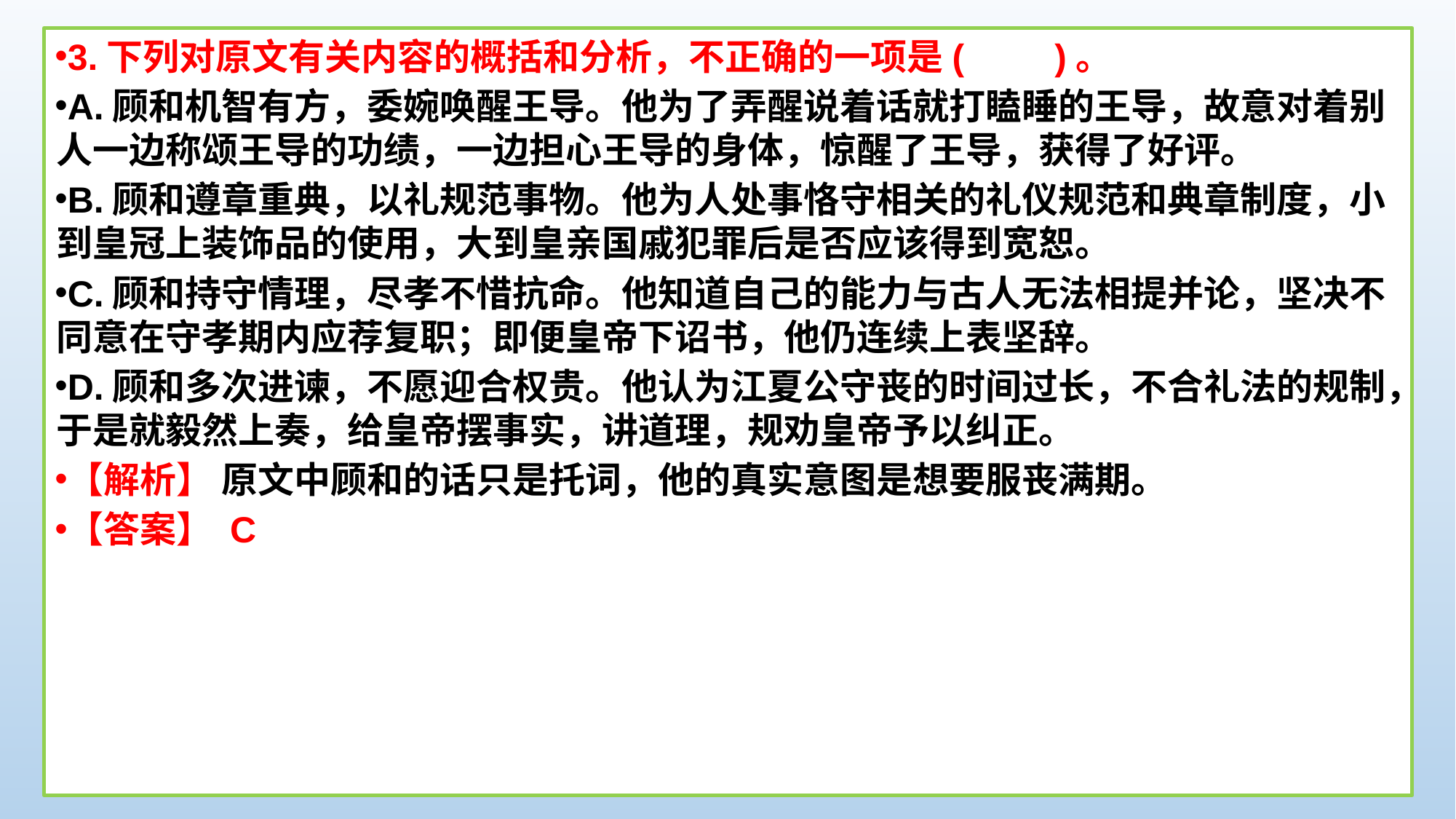

3.下列对原文有关内容的概括和分析，不正确的一项是(　　)。
A.顾和机智有方，委婉唤醒王导。他为了弄醒说着话就打瞌睡的王导，故意对着别人一边称颂王导的功绩，一边担心王导的身体，惊醒了王导，获得了好评。
B.顾和遵章重典，以礼规范事物。他为人处事恪守相关的礼仪规范和典章制度，小到皇冠上装饰品的使用，大到皇亲国戚犯罪后是否应该得到宽恕。
C.顾和持守情理，尽孝不惜抗命。他知道自己的能力与古人无法相提并论，坚决不同意在守孝期内应荐复职；即便皇帝下诏书，他仍连续上表坚辞。
D.顾和多次进谏，不愿迎合权贵。他认为江夏公守丧的时间过长，不合礼法的规制，于是就毅然上奏，给皇帝摆事实，讲道理，规劝皇帝予以纠正。
【解析】 原文中顾和的话只是托词，他的真实意图是想要服丧满期。
【答案】 C